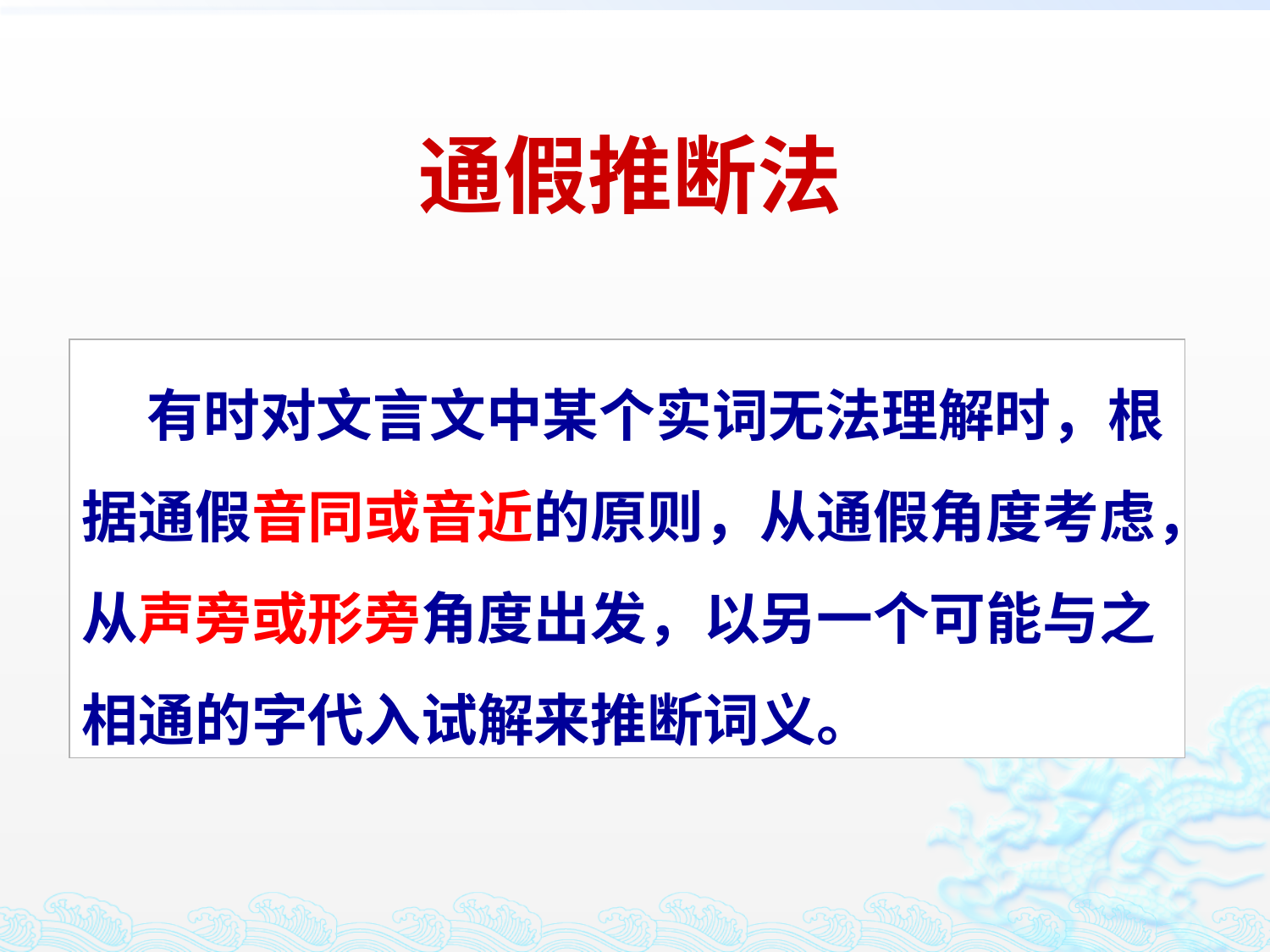

通假推断法
    有时对文言文中某个实词无法理解时，根据通假音同或音近的原则，从通假角度考虑，从声旁或形旁角度出发，以另一个可能与之相通的字代入试解来推断词义。